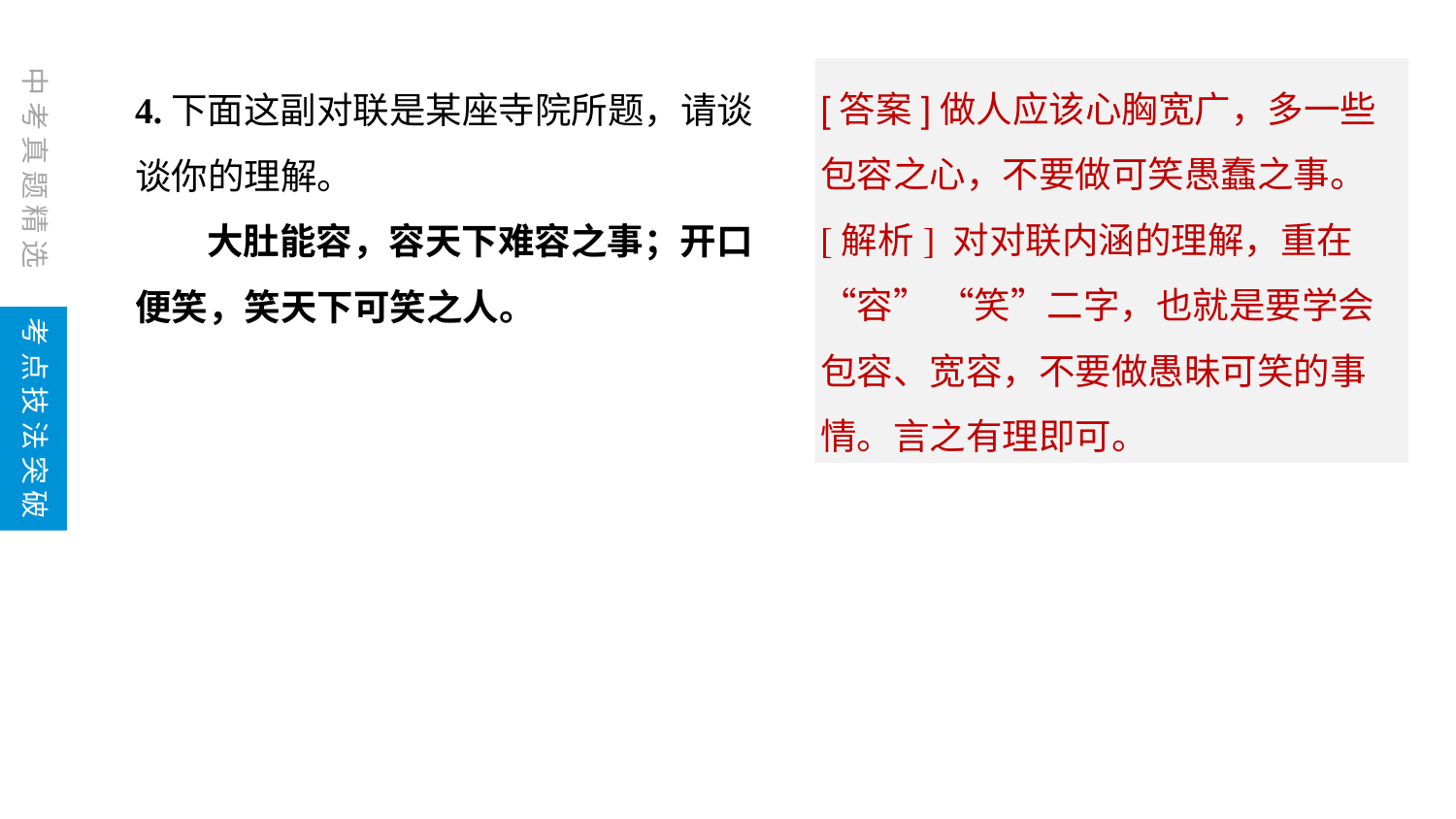

[答案]做人应该心胸宽广，多一些包容之心，不要做可笑愚蠢之事。
[解析] 对对联内涵的理解，重在“容” “笑”二字，也就是要学会包容、宽容，不要做愚昧可笑的事情。言之有理即可。
4.下面这副对联是某座寺院所题，请谈谈你的理解。
大肚能容，容天下难容之事；开口便笑，笑天下可笑之人。